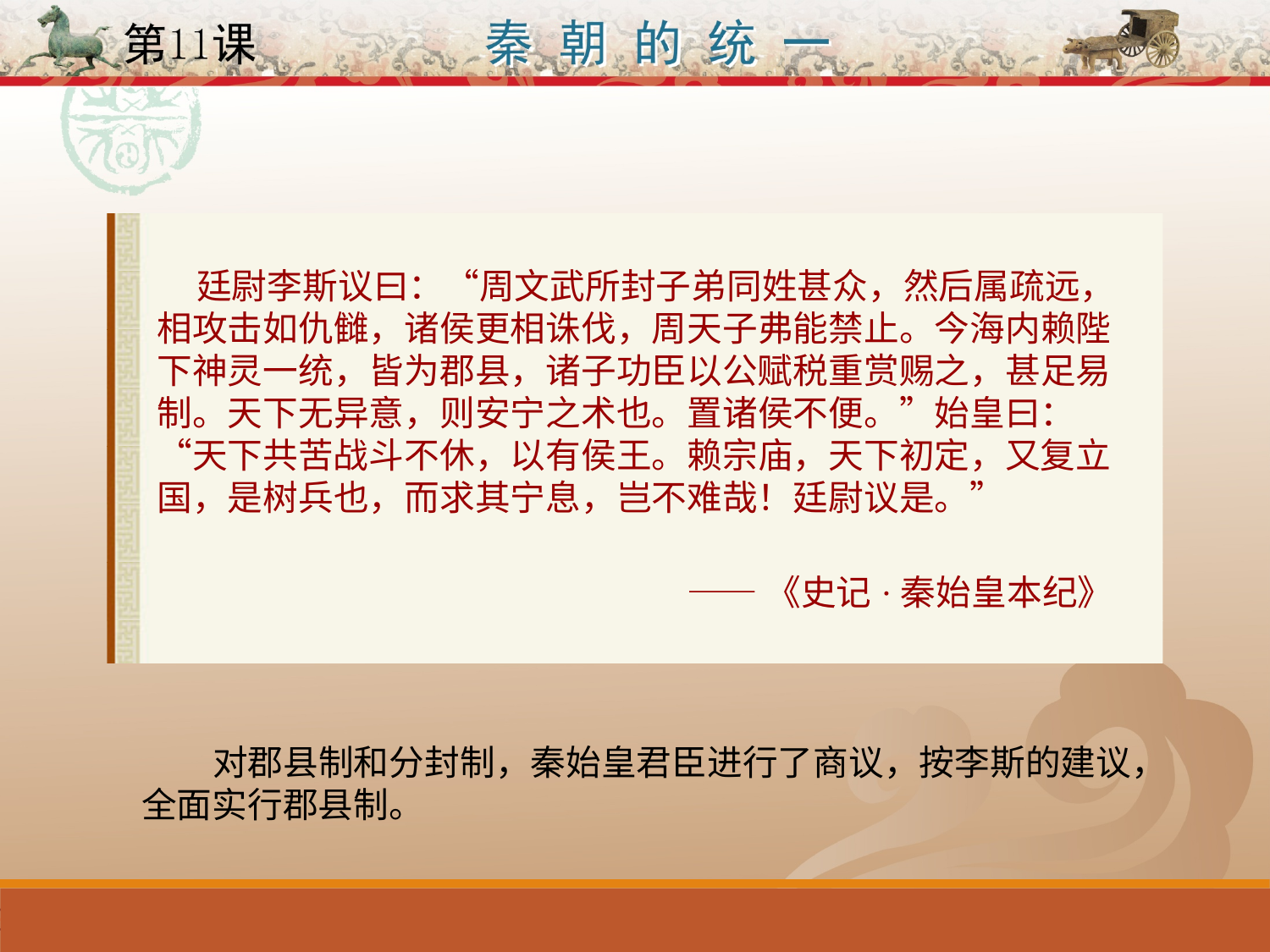

廷尉李斯议曰：“周文武所封子弟同姓甚众，然后属疏远，相攻击如仇雠，诸侯更相诛伐，周天子弗能禁止。今海内赖陛下神灵一统，皆为郡县，诸子功臣以公赋税重赏赐之，甚足易制。天下无异意，则安宁之术也。置诸侯不便。”始皇曰：“天下共苦战斗不休，以有侯王。赖宗庙，天下初定，又复立国，是树兵也，而求其宁息，岂不难哉！廷尉议是。”

                       ——《史记·秦始皇本纪》
        对郡县制和分封制，秦始皇君臣进行了商议，按李斯的建议，全面实行郡县制。